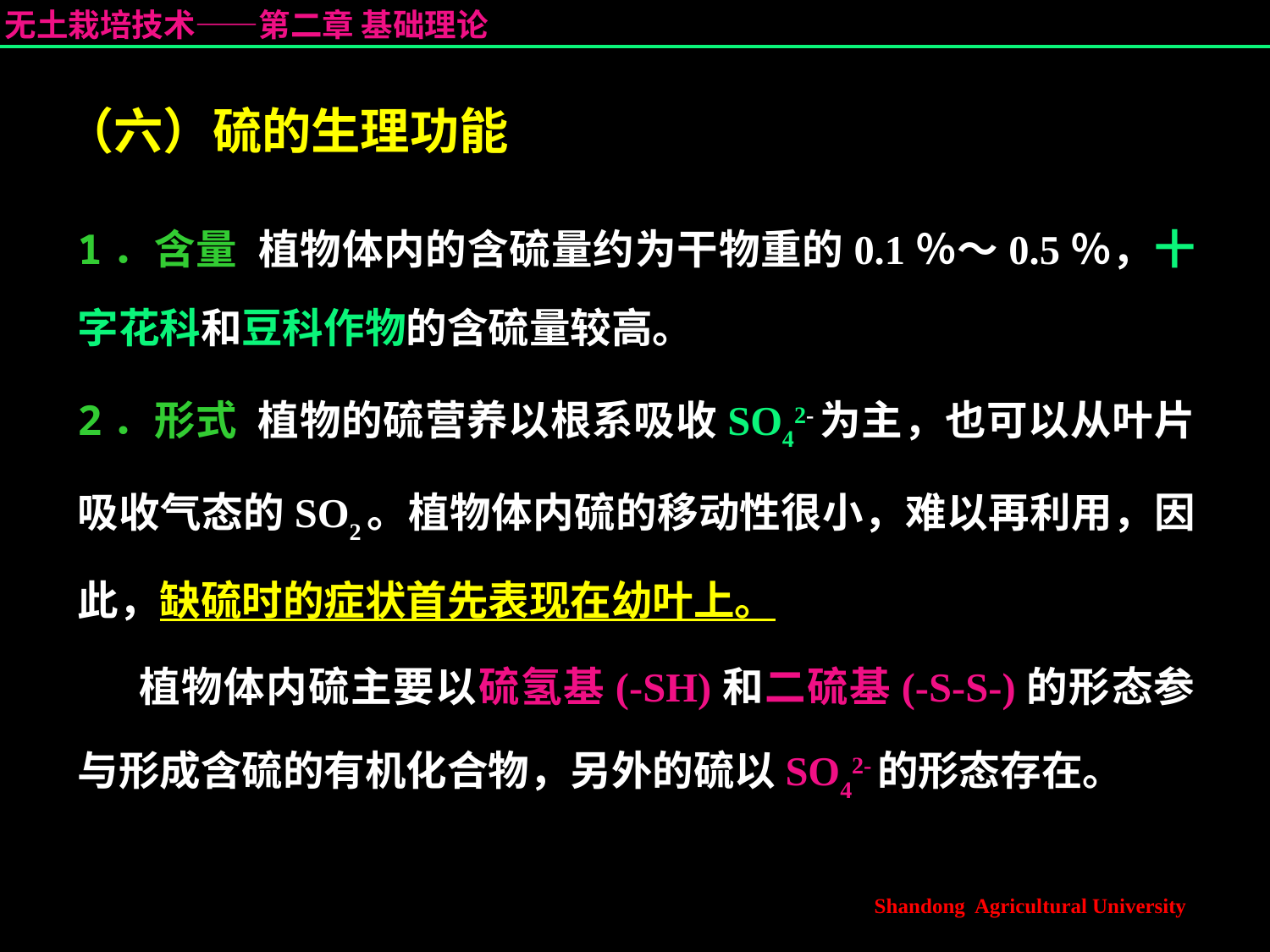

# （六）硫的生理功能
1．含量  植物体内的含硫量约为干物重的0.1％～0.5％，十字花科和豆科作物的含硫量较高。
2．形式  植物的硫营养以根系吸收SO42-为主，也可以从叶片吸收气态的SO2。植物体内硫的移动性很小，难以再利用，因此，缺硫时的症状首先表现在幼叶上。
植物体内硫主要以硫氢基(-SH)和二硫基(-S-S-)的形态参与形成含硫的有机化合物，另外的硫以SO42-的形态存在。